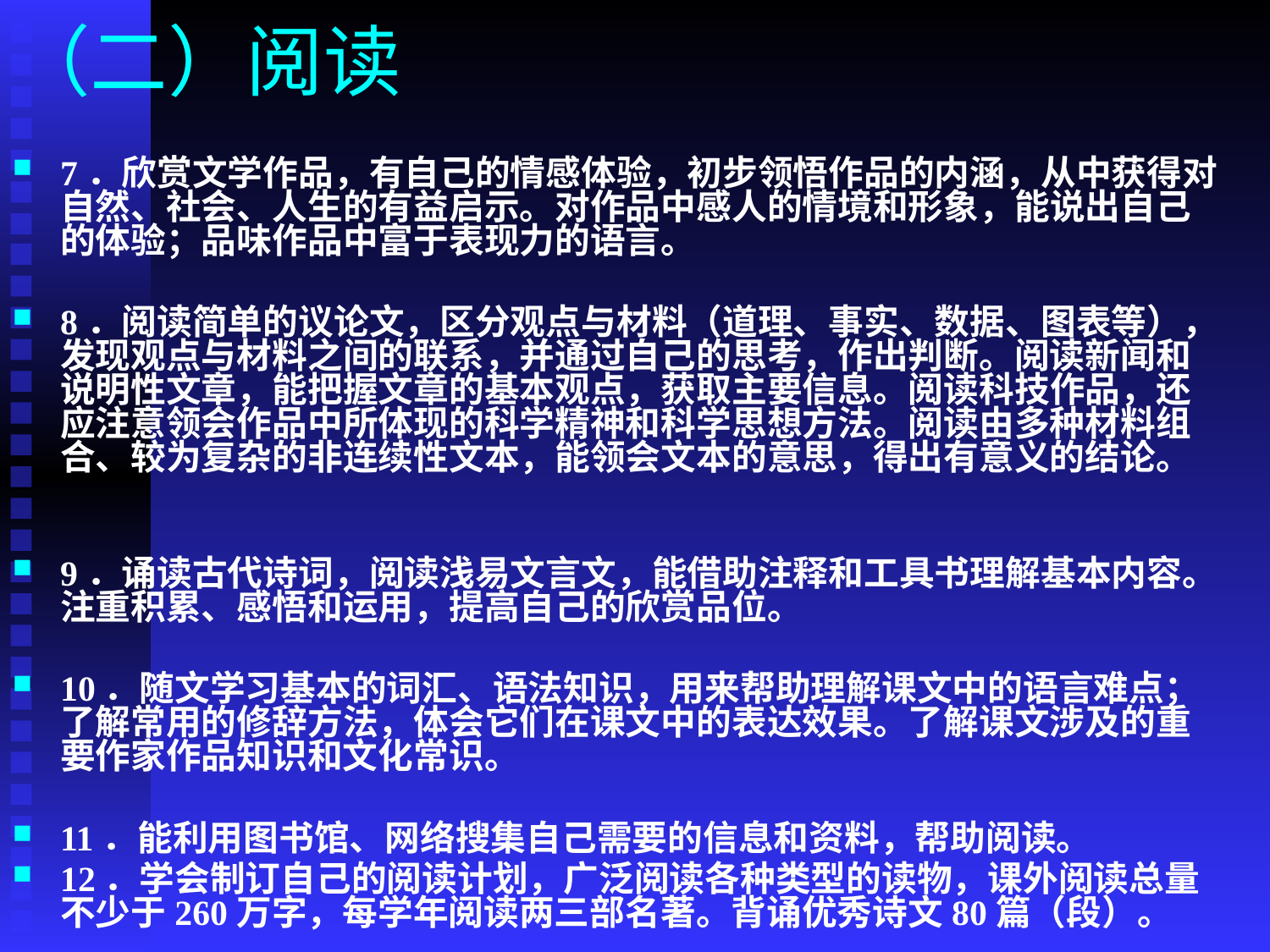

# （二）阅读
7．欣赏文学作品，有自己的情感体验，初步领悟作品的内涵，从中获得对自然、社会、人生的有益启示。对作品中感人的情境和形象，能说出自己的体验；品味作品中富于表现力的语言。

8．阅读简单的议论文，区分观点与材料（道理、事实、数据、图表等），发现观点与材料之间的联系，并通过自己的思考，作出判断。阅读新闻和说明性文章，能把握文章的基本观点，获取主要信息。阅读科技作品，还应注意领会作品中所体现的科学精神和科学思想方法。阅读由多种材料组合、较为复杂的非连续性文本，能领会文本的意思，得出有意义的结论。

9．诵读古代诗词，阅读浅易文言文，能借助注释和工具书理解基本内容。注重积累、感悟和运用，提高自己的欣赏品位。

10．随文学习基本的词汇、语法知识，用来帮助理解课文中的语言难点；了解常用的修辞方法，体会它们在课文中的表达效果。了解课文涉及的重要作家作品知识和文化常识。

11．能利用图书馆、网络搜集自己需要的信息和资料，帮助阅读。
12．学会制订自己的阅读计划，广泛阅读各种类型的读物，课外阅读总量不少于260万字，每学年阅读两三部名著。背诵优秀诗文80篇（段）。